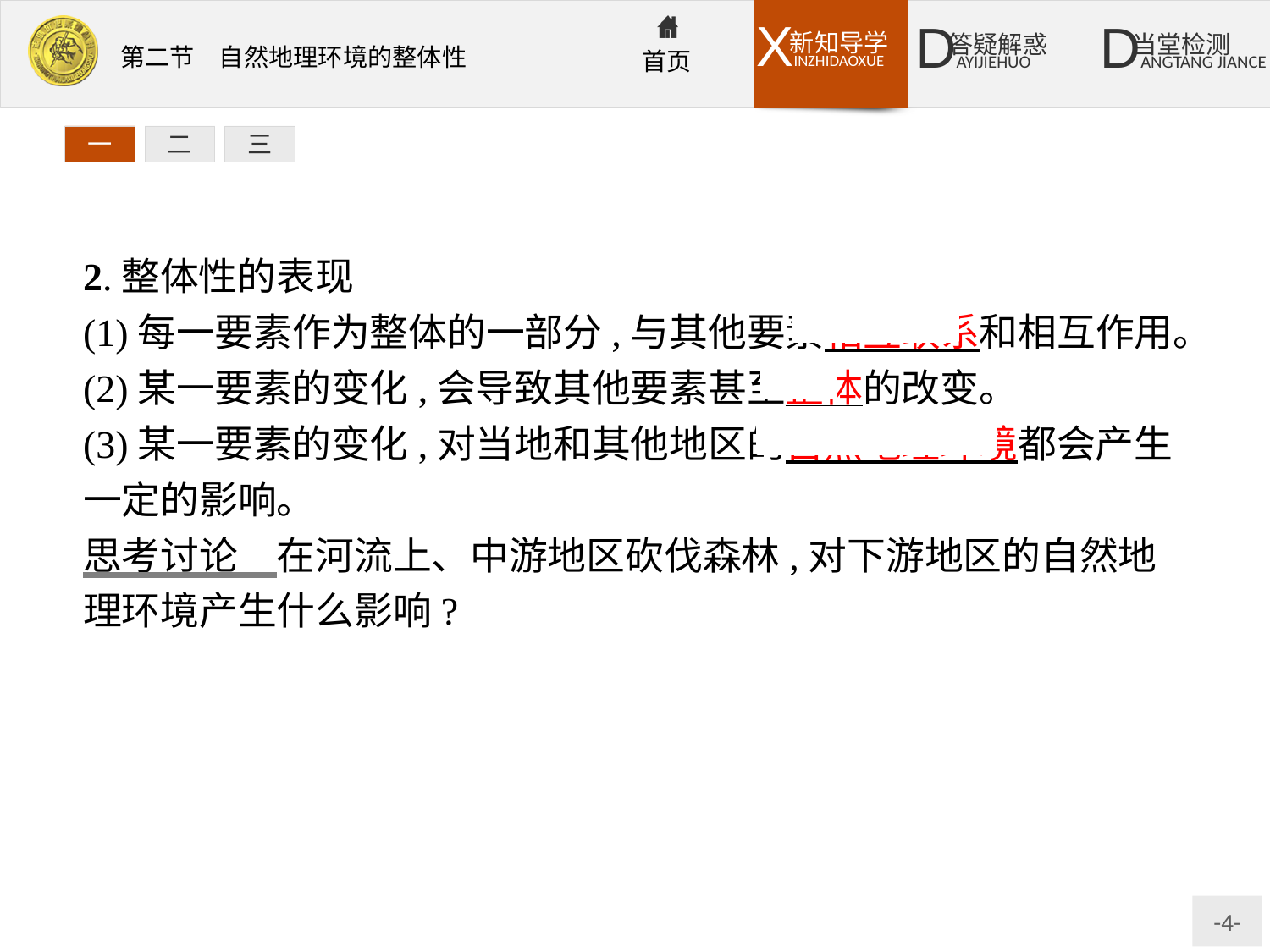

一
二
三
2.整体性的表现
(1)每一要素作为整体的一部分,与其他要素相互联系和相互作用。
(2)某一要素的变化,会导致其他要素甚至整体的改变。
(3)某一要素的变化,对当地和其他地区的自然地理环境都会产生一定的影响。
思考讨论　在河流上、中游地区砍伐森林,对下游地区的自然地理环境产生什么影响?
提示:河道淤积,河道泄洪能力降低;河床抬升,影响地表水系演化;地下水位升高,导致土壤盐渍化等。